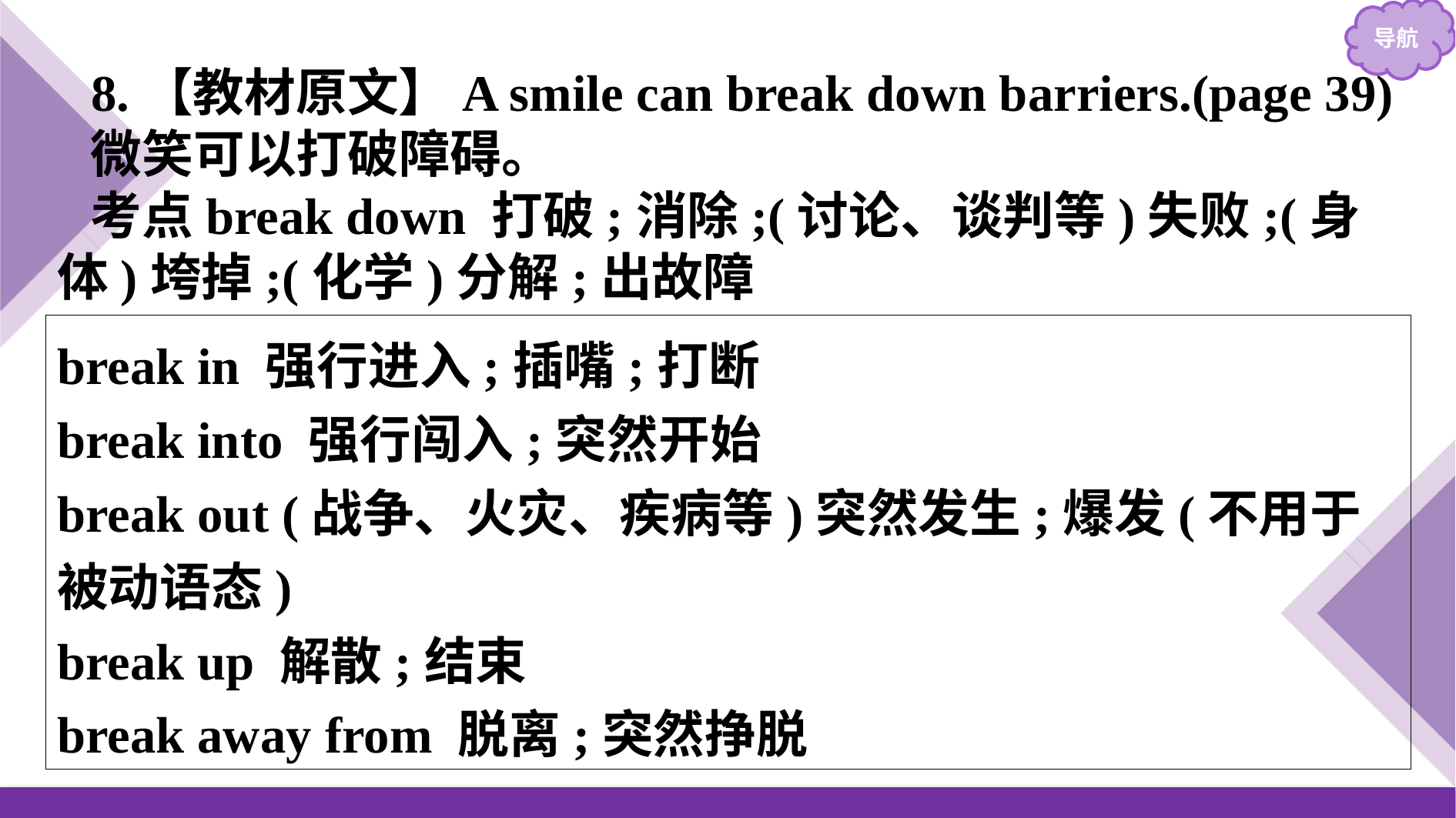

8.【教材原文】A smile can break down barriers.(page 39)
微笑可以打破障碍。
考点break down 打破;消除;(讨论、谈判等)失败;(身体)垮掉;(化学)分解;出故障
break in 强行进入;插嘴;打断
break into 强行闯入;突然开始
break out (战争、火灾、疾病等)突然发生;爆发(不用于被动语态)
break up 解散;结束
break away from 脱离;突然挣脱